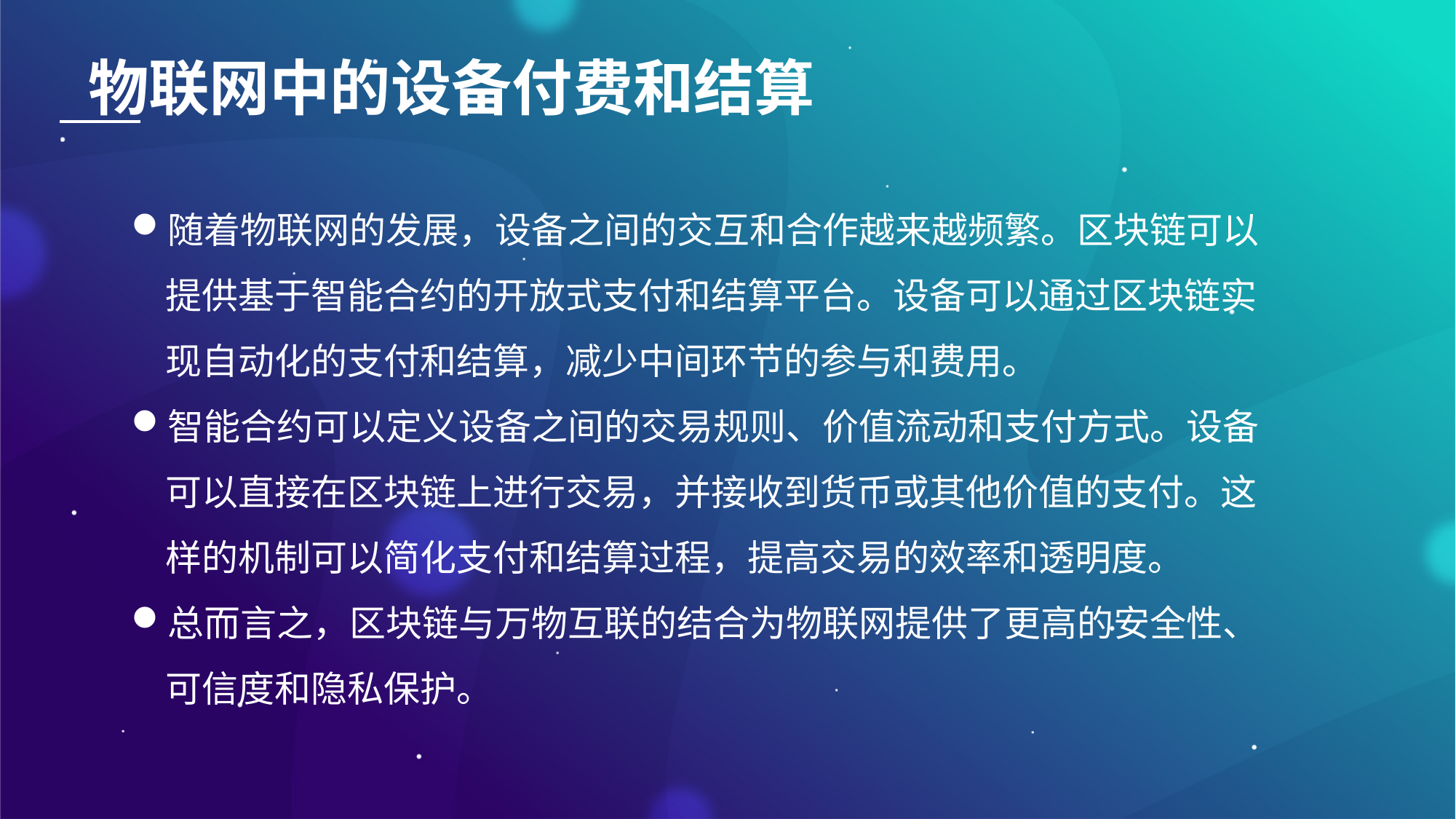

物联网中的设备付费和结算
随着物联网的发展，设备之间的交互和合作越来越频繁。区块链可以提供基于智能合约的开放式支付和结算平台。设备可以通过区块链实现自动化的支付和结算，减少中间环节的参与和费用。
智能合约可以定义设备之间的交易规则、价值流动和支付方式。设备可以直接在区块链上进行交易，并接收到货币或其他价值的支付。这样的机制可以简化支付和结算过程，提高交易的效率和透明度。
总而言之，区块链与万物互联的结合为物联网提供了更高的安全性、可信度和隐私保护。